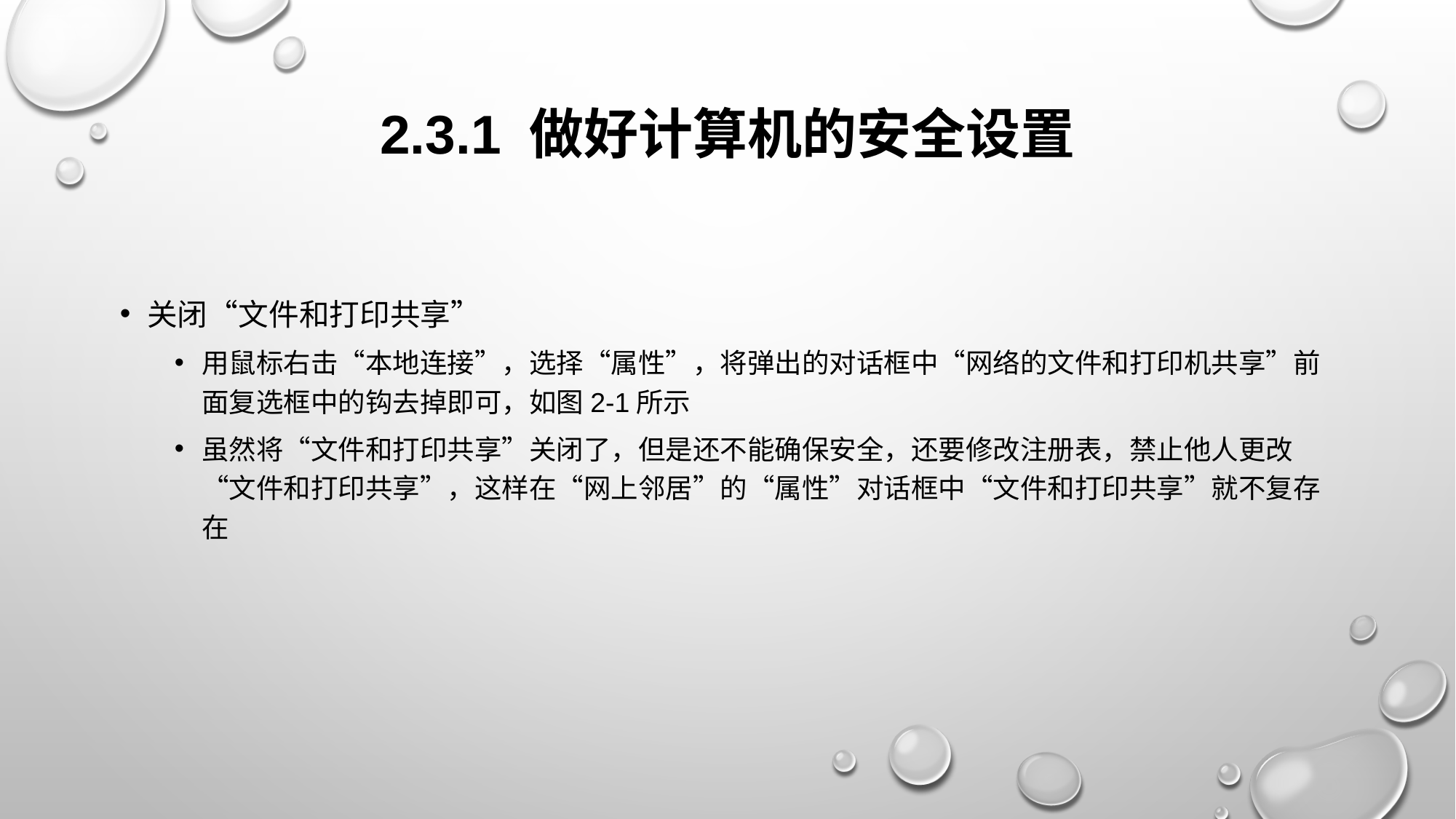

# 2.3.1 做好计算机的安全设置
关闭“文件和打印共享”
用鼠标右击“本地连接”，选择“属性”，将弹出的对话框中“网络的文件和打印机共享”前面复选框中的钩去掉即可，如图2-1所示
虽然将“文件和打印共享”关闭了，但是还不能确保安全，还要修改注册表，禁止他人更改“文件和打印共享”，这样在“网上邻居”的“属性”对话框中“文件和打印共享”就不复存在